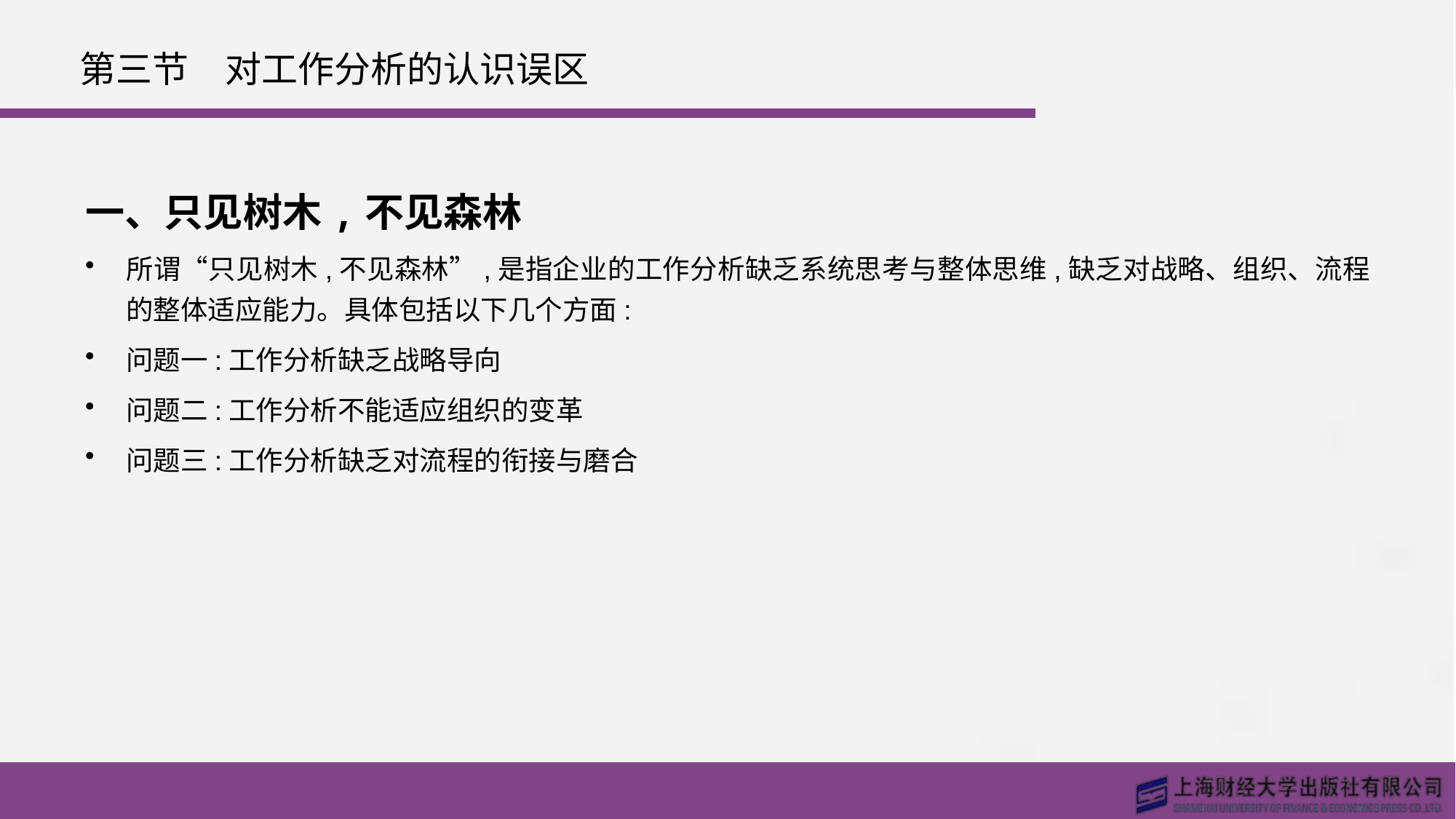

# 第三节　对工作分析的认识误区
一、只见树木,不见森林
所谓“只见树木,不见森林”,是指企业的工作分析缺乏系统思考与整体思维,缺乏对战略、组织、流程的整体适应能力。具体包括以下几个方面:
问题一:工作分析缺乏战略导向
问题二:工作分析不能适应组织的变革
问题三:工作分析缺乏对流程的衔接与磨合